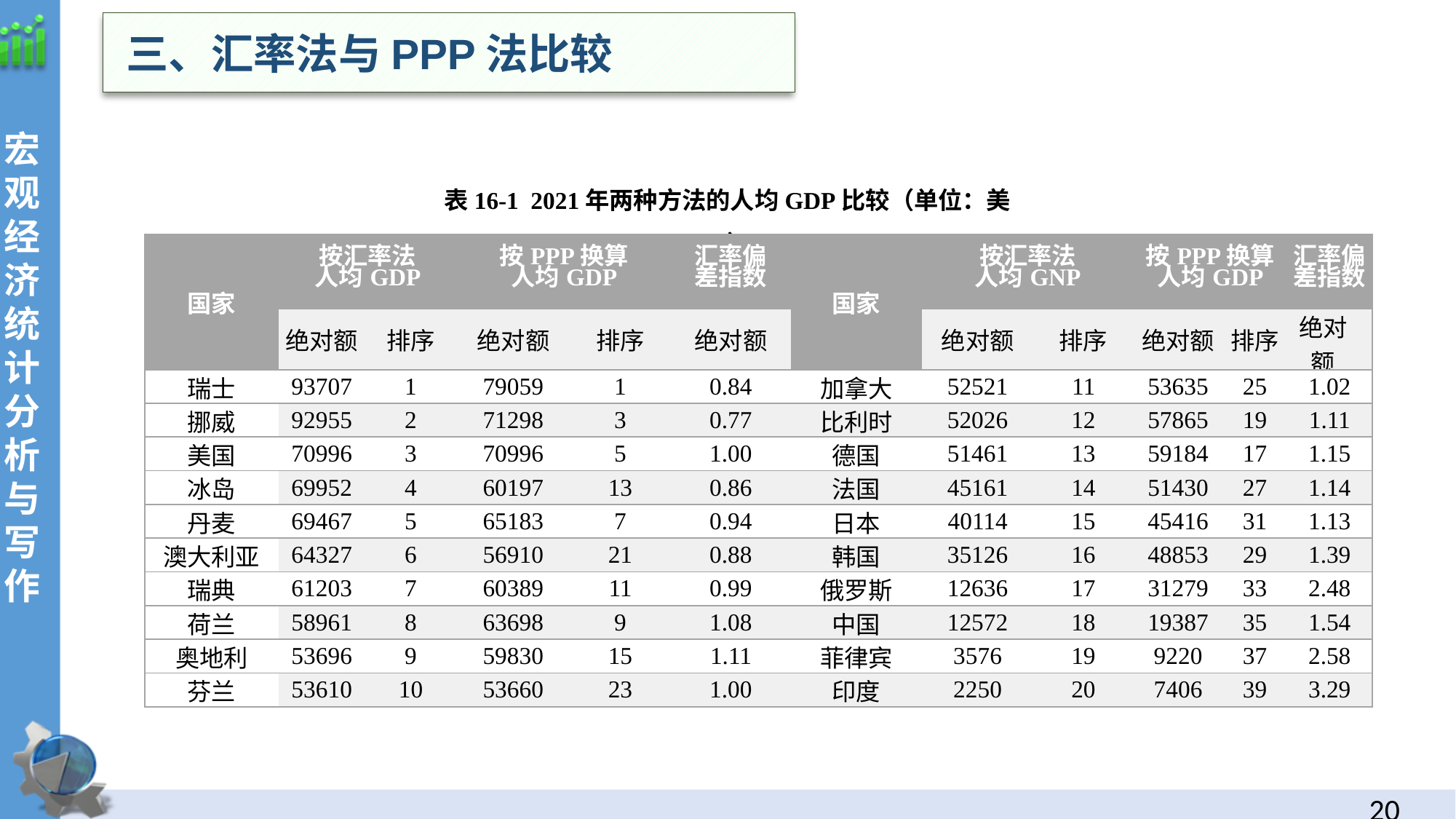

三、汇率法与PPP法比较

表16-1  2021年两种方法的人均GDP比较（单位：美元）
| 国家 | 按汇率法 人均GDP |  | 按PPP换算 人均GDP |  | 汇率偏 差指数 | 国家 | 按汇率法 人均GNP |  | 按PPP换算 人均GDP |  | 汇率偏 差指数 |  |
| --- | --- | --- | --- | --- | --- | --- | --- | --- | --- | --- | --- | --- |
|  | 绝对额 | 排序 | 绝对额 | 排序 | 绝对额 |  | 绝对额 | 排序 | 绝对额 | 排序 | 绝对额 |  |
| 瑞士 | 93707 | 1 | 79059 | 1 | 0.84 | 加拿大 | 52521 | 11 | 53635 | 25 | 1.02 |  |
| 挪威 | 92955 | 2 | 71298 | 3 | 0.77 | 比利时 | 52026 | 12 | 57865 | 19 | 1.11 |  |
| 美国 | 70996 | 3 | 70996 | 5 | 1.00 | 德国 | 51461 | 13 | 59184 | 17 | 1.15 |  |
| 冰岛 | 69952 | 4 | 60197 | 13 | 0.86 | 法国 | 45161 | 14 | 51430 | 27 | 1.14 |  |
| 丹麦 | 69467 | 5 | 65183 | 7 | 0.94 | 日本 | 40114 | 15 | 45416 | 31 | 1.13 |  |
| 澳大利亚 | 64327 | 6 | 56910 | 21 | 0.88 | 韩国 | 35126 | 16 | 48853 | 29 | 1.39 |  |
| 瑞典 | 61203 | 7 | 60389 | 11 | 0.99 | 俄罗斯 | 12636 | 17 | 31279 | 33 | 2.48 |  |
| 荷兰 | 58961 | 8 | 63698 | 9 | 1.08 | 中国 | 12572 | 18 | 19387 | 35 | 1.54 |  |
| 奥地利 | 53696 | 9 | 59830 | 15 | 1.11 | 菲律宾 | 3576 | 19 | 9220 | 37 | 2.58 |  |
| 芬兰 | 53610 | 10 | 53660 | 23 | 1.00 | 印度 | 2250 | 20 | 7406 | 39 | 3.29 |  |
20